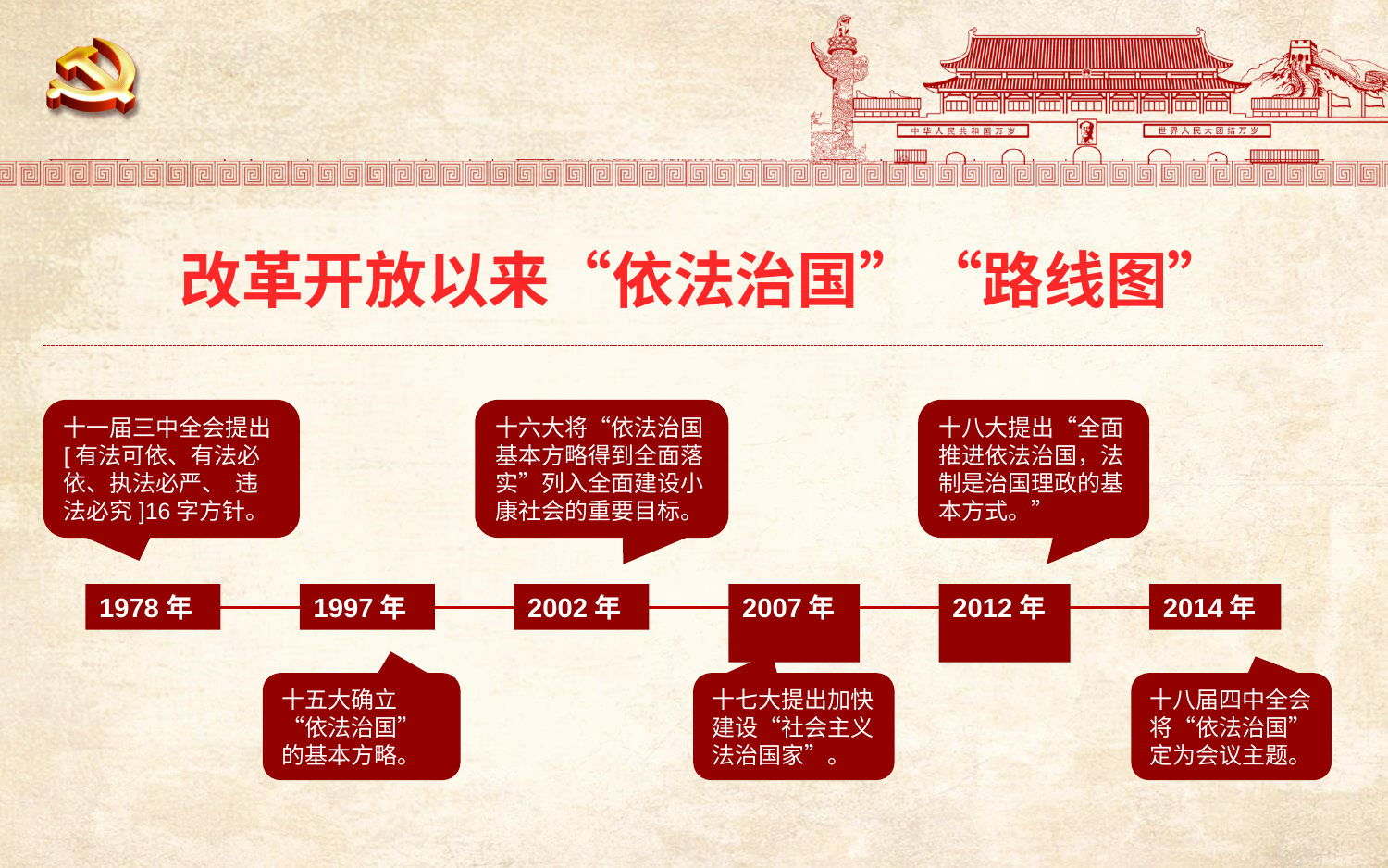

#

改革开放以来“依法治国”“路线图”
十一届三中全会提出[有法可依、有法必依、执法必严、  违法必究]16字方针。
十六大将“依法治国基本方略得到全面落实”列入全面建设小康社会的重要目标。
十八大提出“全面推进依法治国，法制是治国理政的基本方式。”
1978年
1997年
2002年
2007年
2012年
2014年
十五大确立“依法治国”的基本方略。
十七大提出加快建设“社会主义法治国家”。
十八届四中全会将“依法治国”定为会议主题。